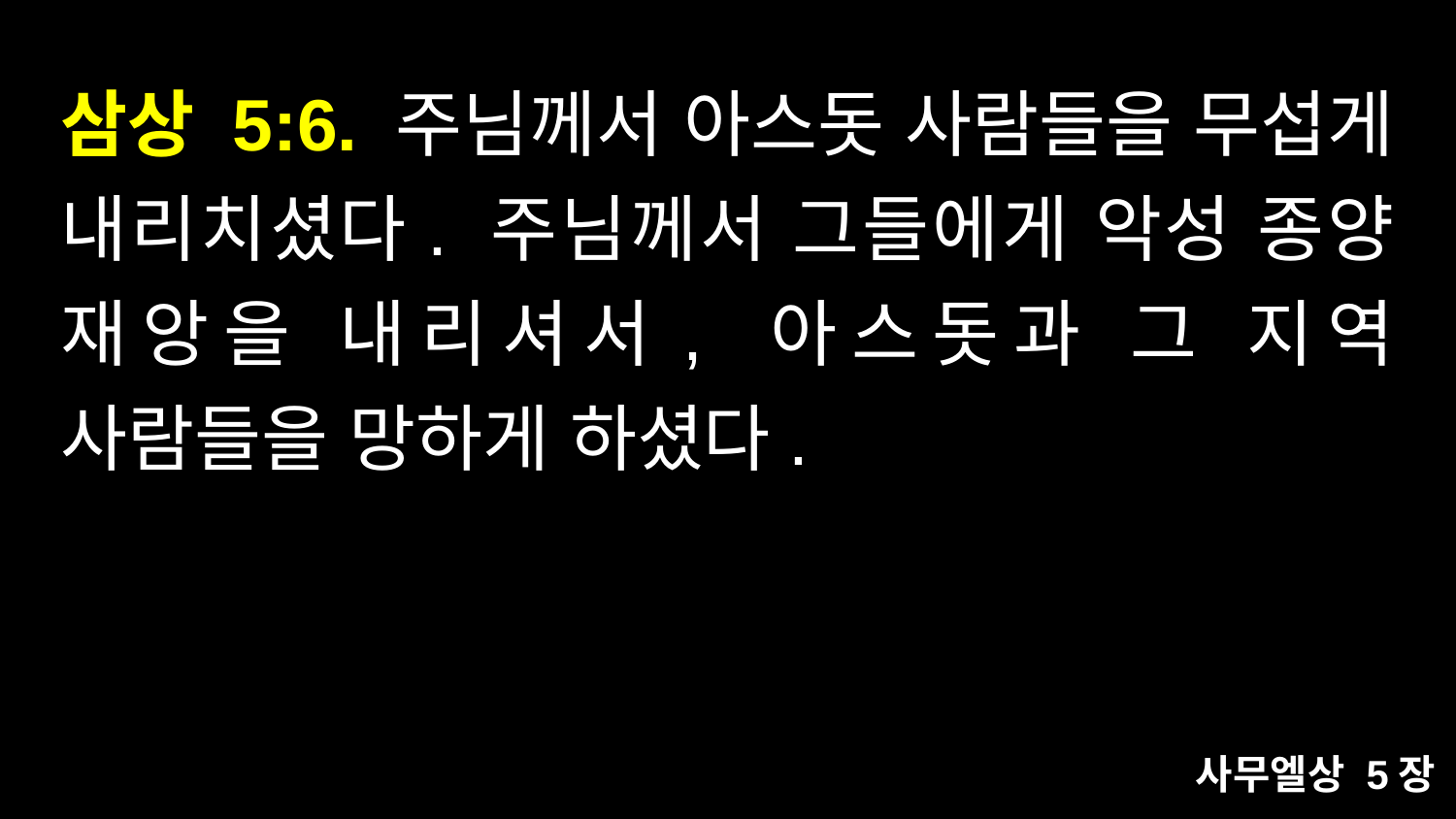

# 삼상 5:6. 주님께서 아스돗 사람들을 무섭게 내리치셨다. 주님께서 그들에게 악성 종양 재앙을 내리셔서, 아스돗과 그 지역 사람들을 망하게 하셨다.
사무엘상 5장